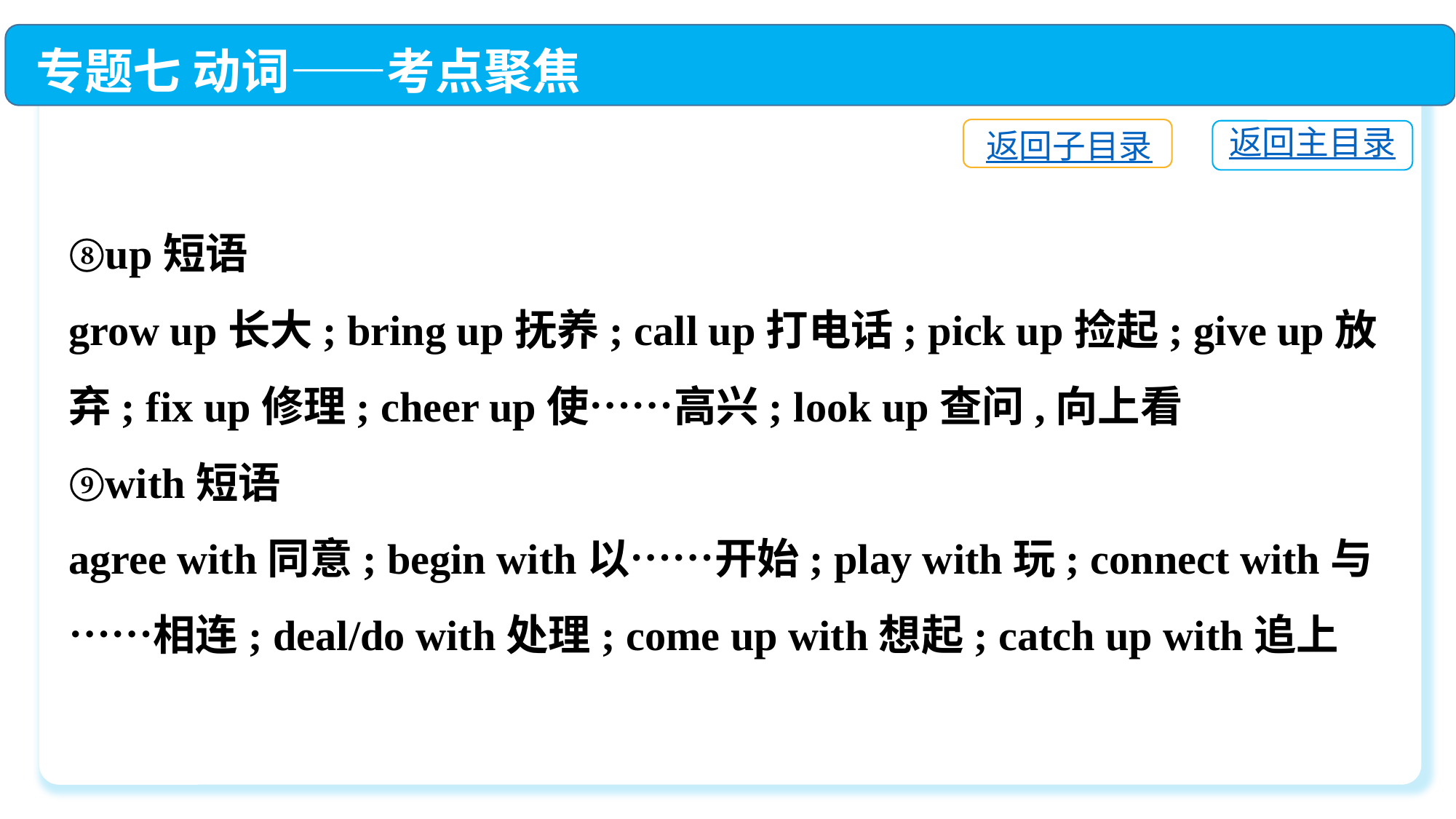

专题七 动词——考点聚焦

返回子目录
返回主目录
⑧up短语
grow up长大; bring up抚养; call up打电话; pick up捡起; give up放弃; fix up修理; cheer up使……高兴; look up查问,向上看
⑨with短语
agree with同意; begin with以……开始; play with玩; connect with与……相连; deal/do with处理; come up with想起; catch up with追上